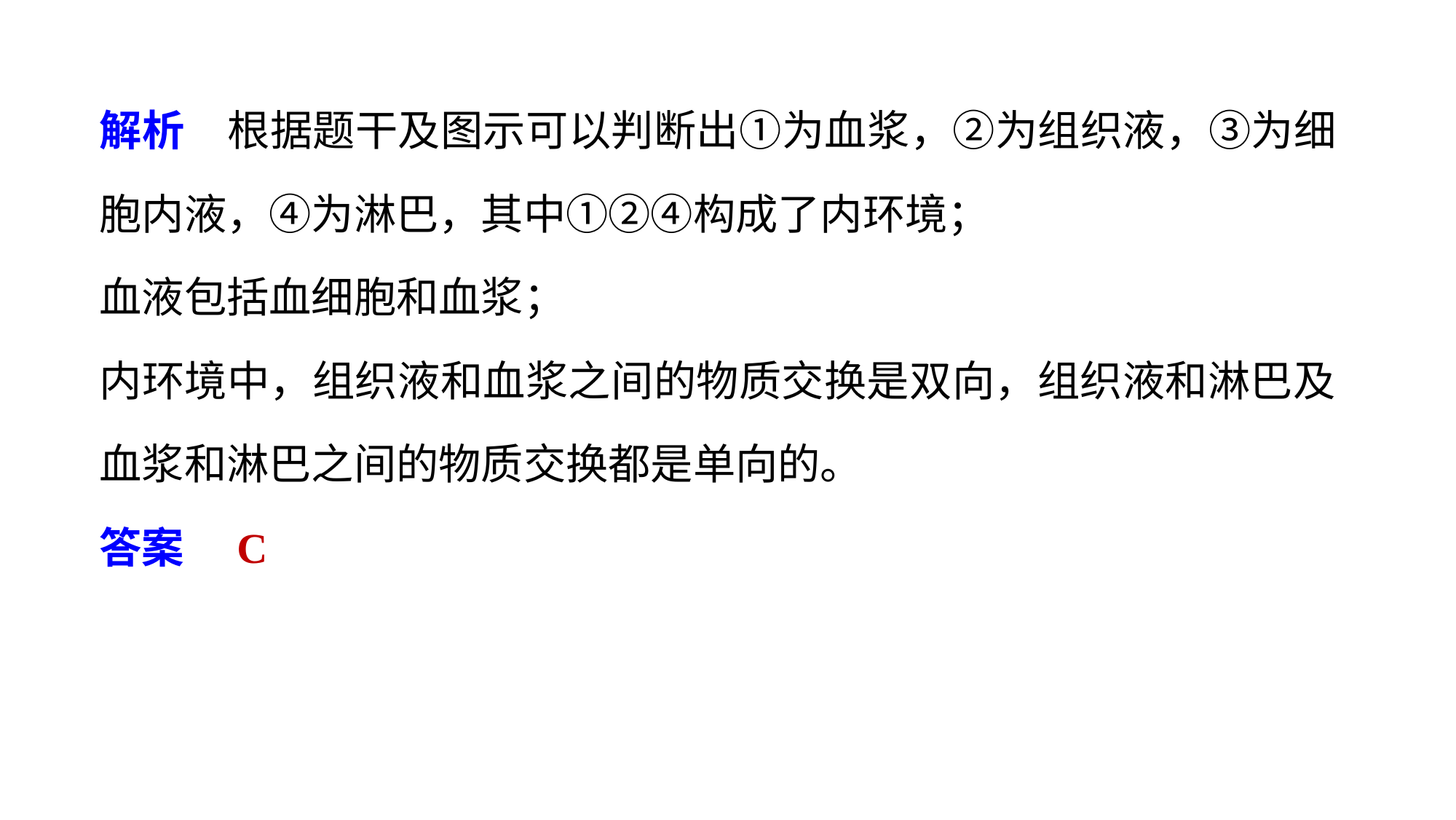

解析　根据题干及图示可以判断出①为血浆，②为组织液，③为细胞内液，④为淋巴，其中①②④构成了内环境；
血液包括血细胞和血浆；
内环境中，组织液和血浆之间的物质交换是双向，组织液和淋巴及血浆和淋巴之间的物质交换都是单向的。
答案　C